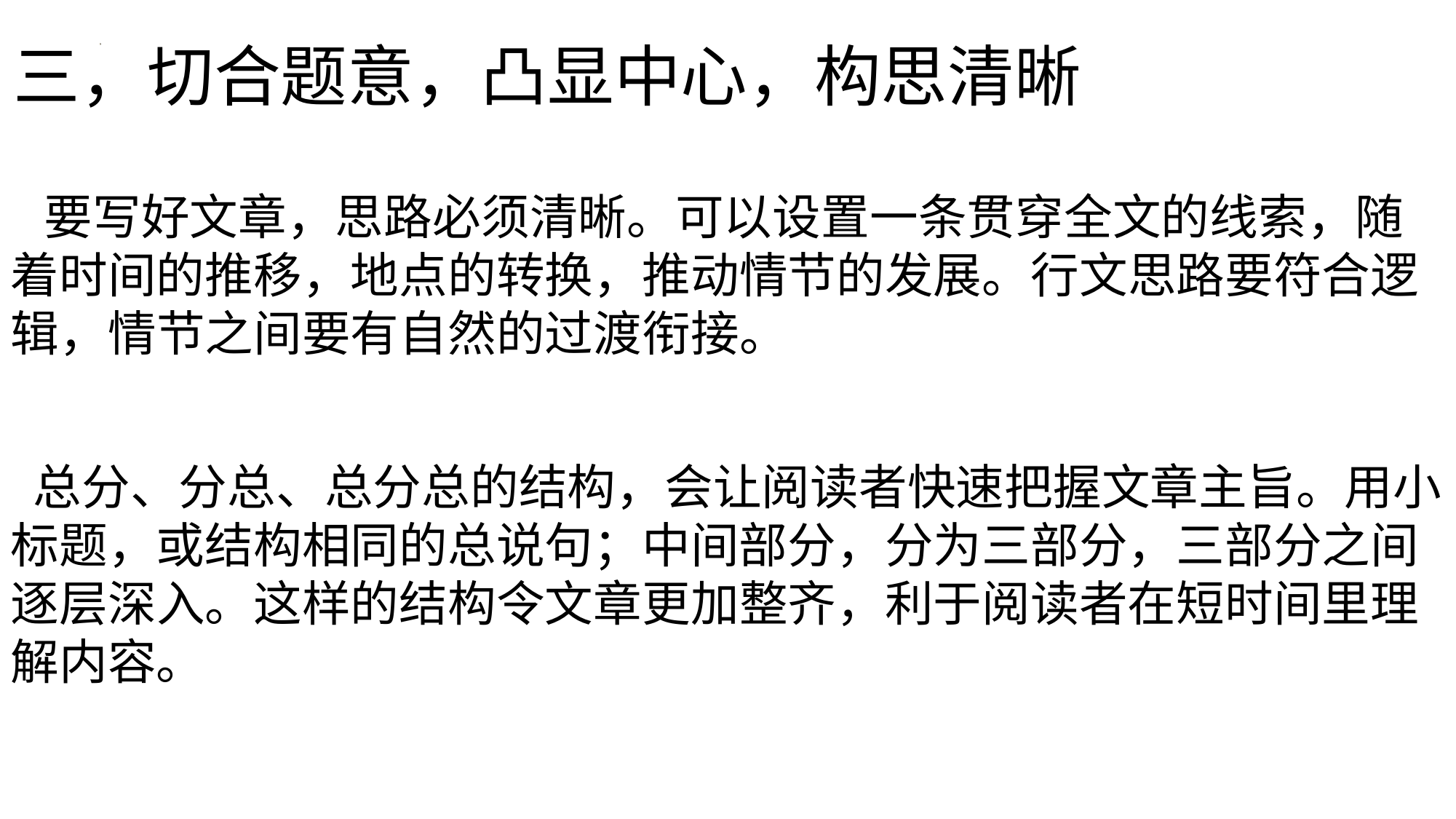

# 三，切合题意，凸显中心，构思清晰
  要写好文章，思路必须清晰。可以设置一条贯穿全文的线索，随着时间的推移，地点的转换，推动情节的发展。行文思路要符合逻辑，情节之间要有自然的过渡衔接。
 总分、分总、总分总的结构，会让阅读者快速把握文章主旨。用小标题，或结构相同的总说句；中间部分，分为三部分，三部分之间逐层深入。这样的结构令文章更加整齐，利于阅读者在短时间里理解内容。